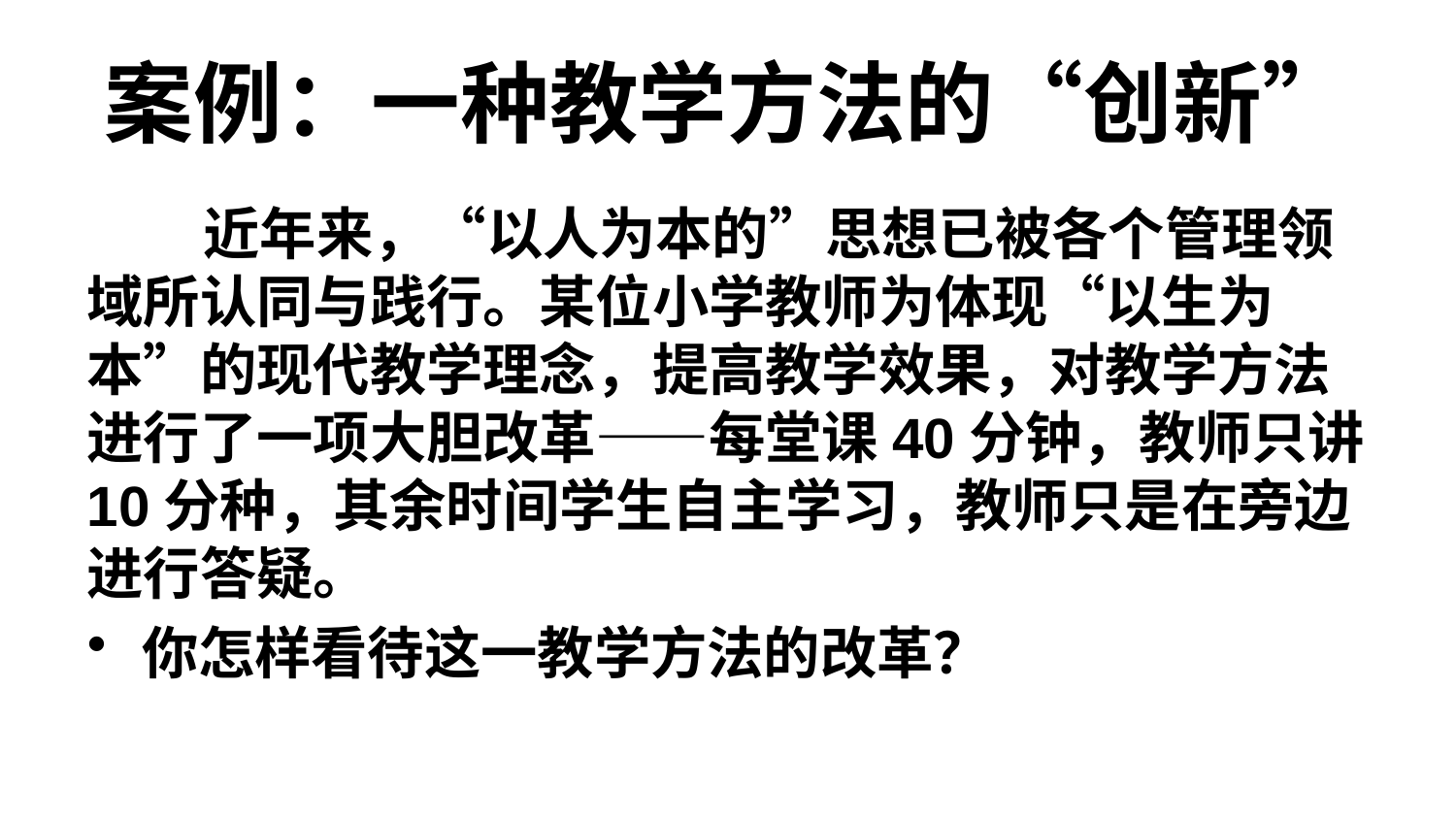

# 案例：一种教学方法的“创新”
        近年来，“以人为本的”思想已被各个管理领域所认同与践行。某位小学教师为体现“以生为本”的现代教学理念，提高教学效果，对教学方法进行了一项大胆改革——每堂课40分钟，教师只讲10分种，其余时间学生自主学习，教师只是在旁边进行答疑。
你怎样看待这一教学方法的改革？